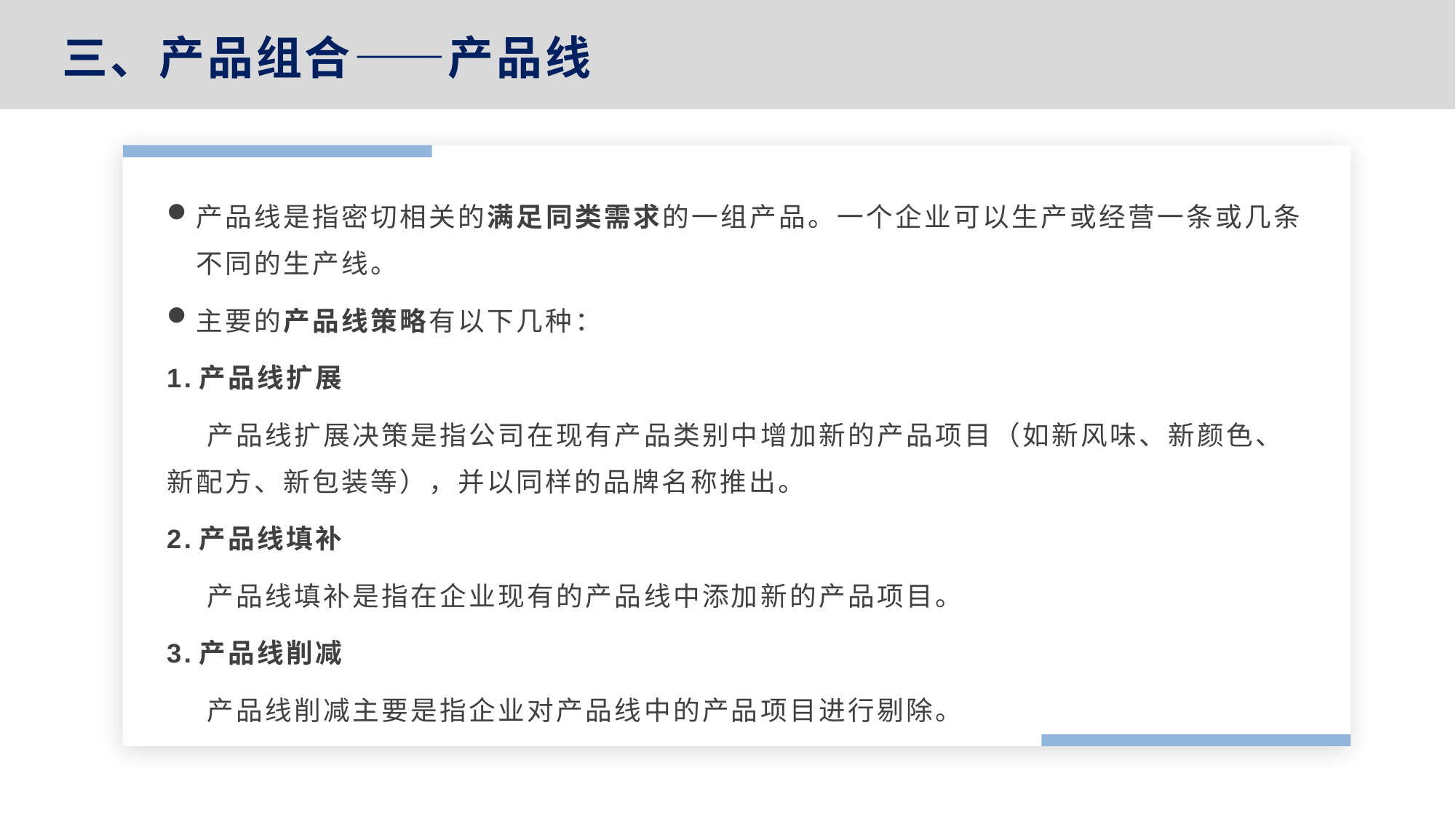

三、产品组合——产品线

产品线是指密切相关的满足同类需求的一组产品。一个企业可以生产或经营一条或几条不同的生产线。
主要的产品线策略有以下几种：
1.产品线扩展
    产品线扩展决策是指公司在现有产品类别中增加新的产品项目（如新风味、新颜色、新配方、新包装等），并以同样的品牌名称推出。
2.产品线填补
    产品线填补是指在企业现有的产品线中添加新的产品项目。
3.产品线削减
    产品线削减主要是指企业对产品线中的产品项目进行剔除。